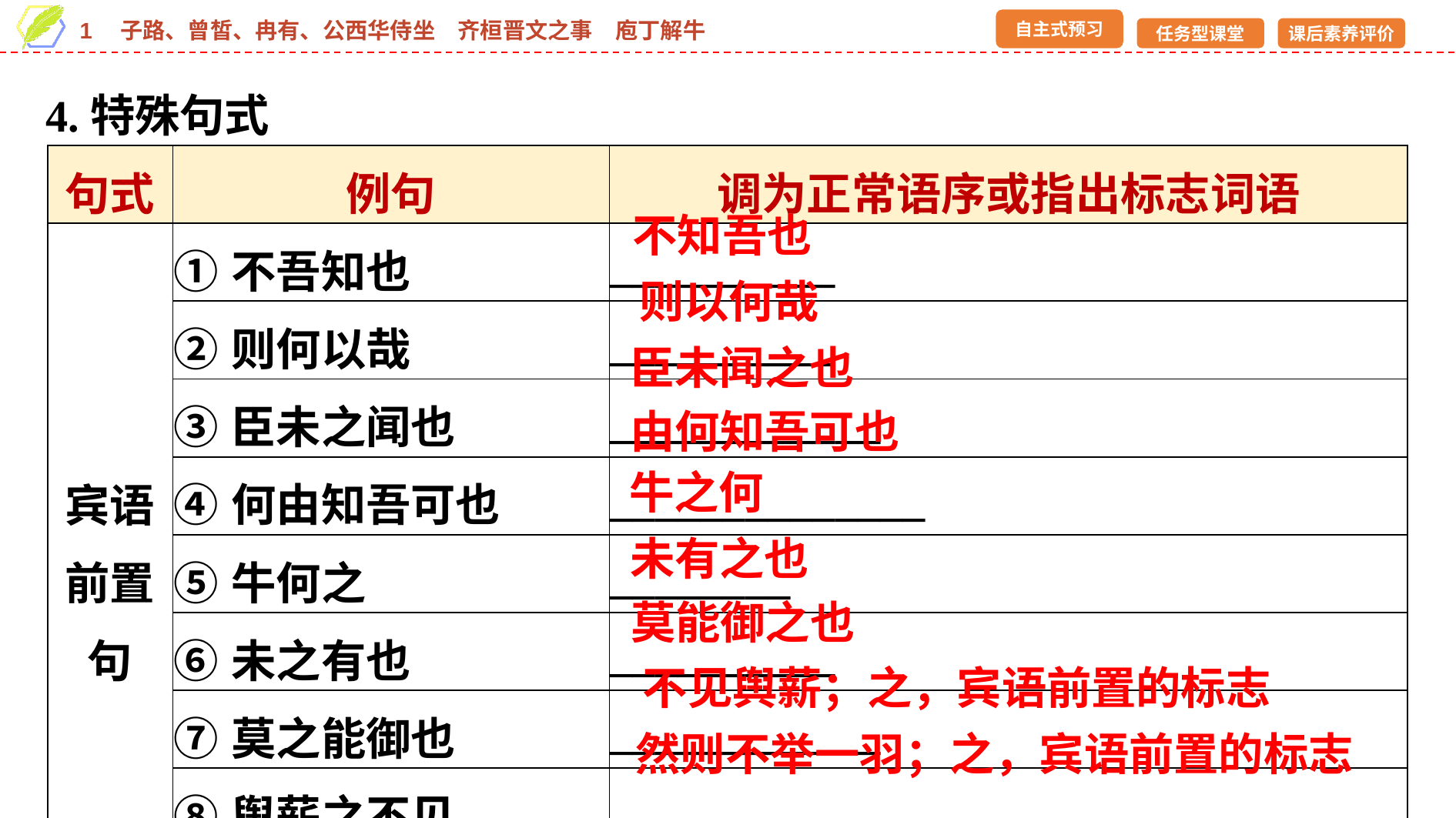

4.特殊句式
| 句式 | 例句 | 调为正常语序或指出标志词语 |
| --- | --- | --- |
| 宾语前置句 | ①不吾知也 | \_\_\_\_\_\_\_\_\_\_ |
|  | ②则何以哉 | \_\_\_\_\_\_\_\_\_\_ |
|  | ③臣未之闻也 | \_\_\_\_\_\_\_\_\_\_\_\_ |
|  | ④何由知吾可也 | \_\_\_\_\_\_\_\_\_\_\_\_\_\_ |
|  | ⑤牛何之 | \_\_\_\_\_\_\_\_ |
|  | ⑥未之有也 | \_\_\_\_\_\_\_\_\_\_ |
|  | ⑦莫之能御也 | \_\_\_\_\_\_\_\_\_\_\_\_ |
|  | ⑧舆薪之不见 | \_\_\_\_\_\_\_\_\_\_\_\_\_\_\_\_\_\_\_\_\_\_\_\_\_\_\_\_\_\_ |
|  | ⑨然则一羽之不举 | \_\_\_\_\_\_\_\_\_\_\_\_\_\_\_\_\_\_\_\_\_\_\_\_\_\_\_\_\_\_\_\_\_\_ |
不知吾也
则以何哉
臣未闻之也
由何知吾可也
牛之何
未有之也
莫能御之也
不见舆薪；之，宾语前置的标志
然则不举一羽；之，宾语前置的标志